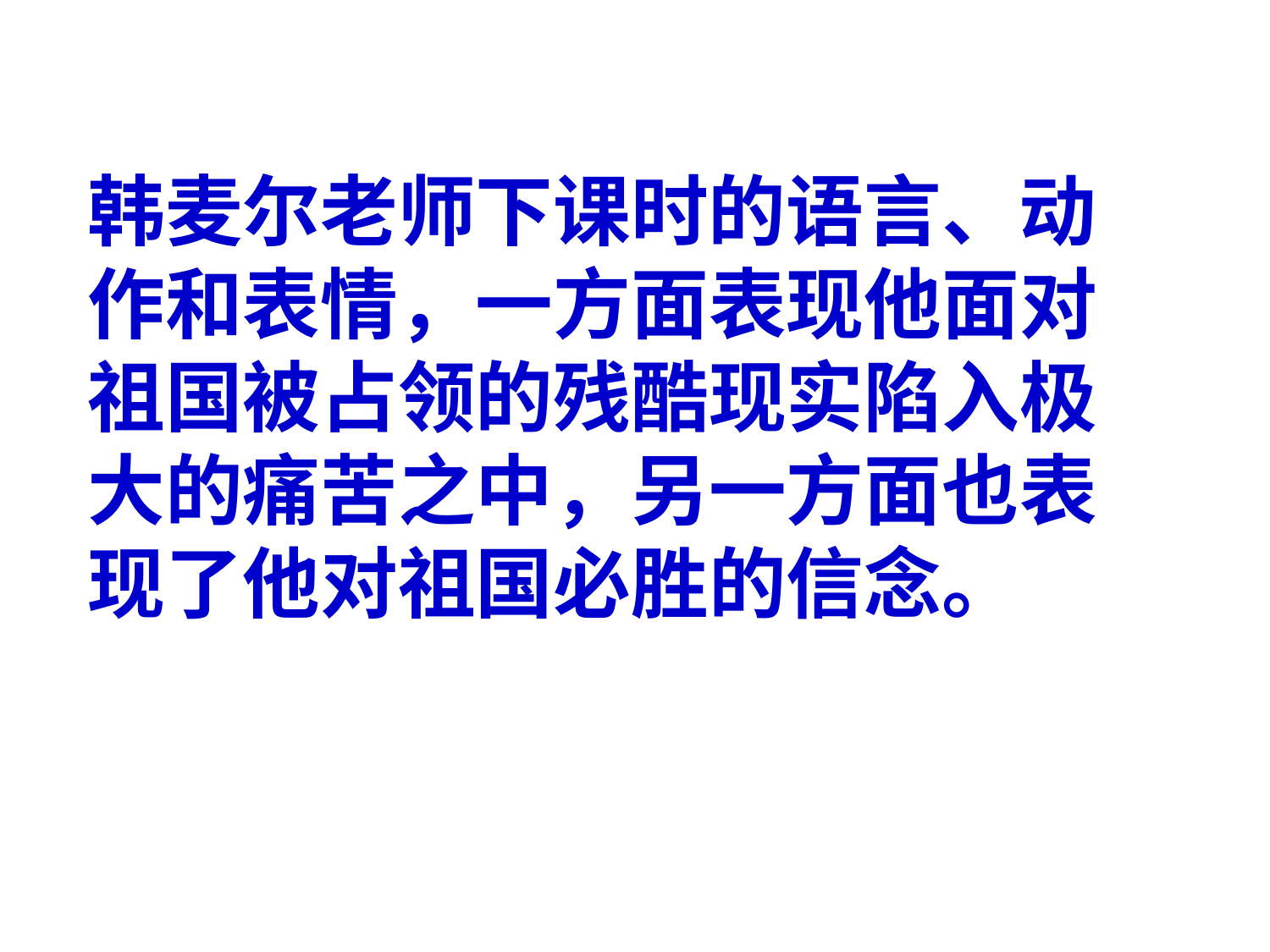

韩麦尔老师下课时的语言、动作和表情，一方面表现他面对祖国被占领的残酷现实陷入极大的痛苦之中，另一方面也表现了他对祖国必胜的信念。